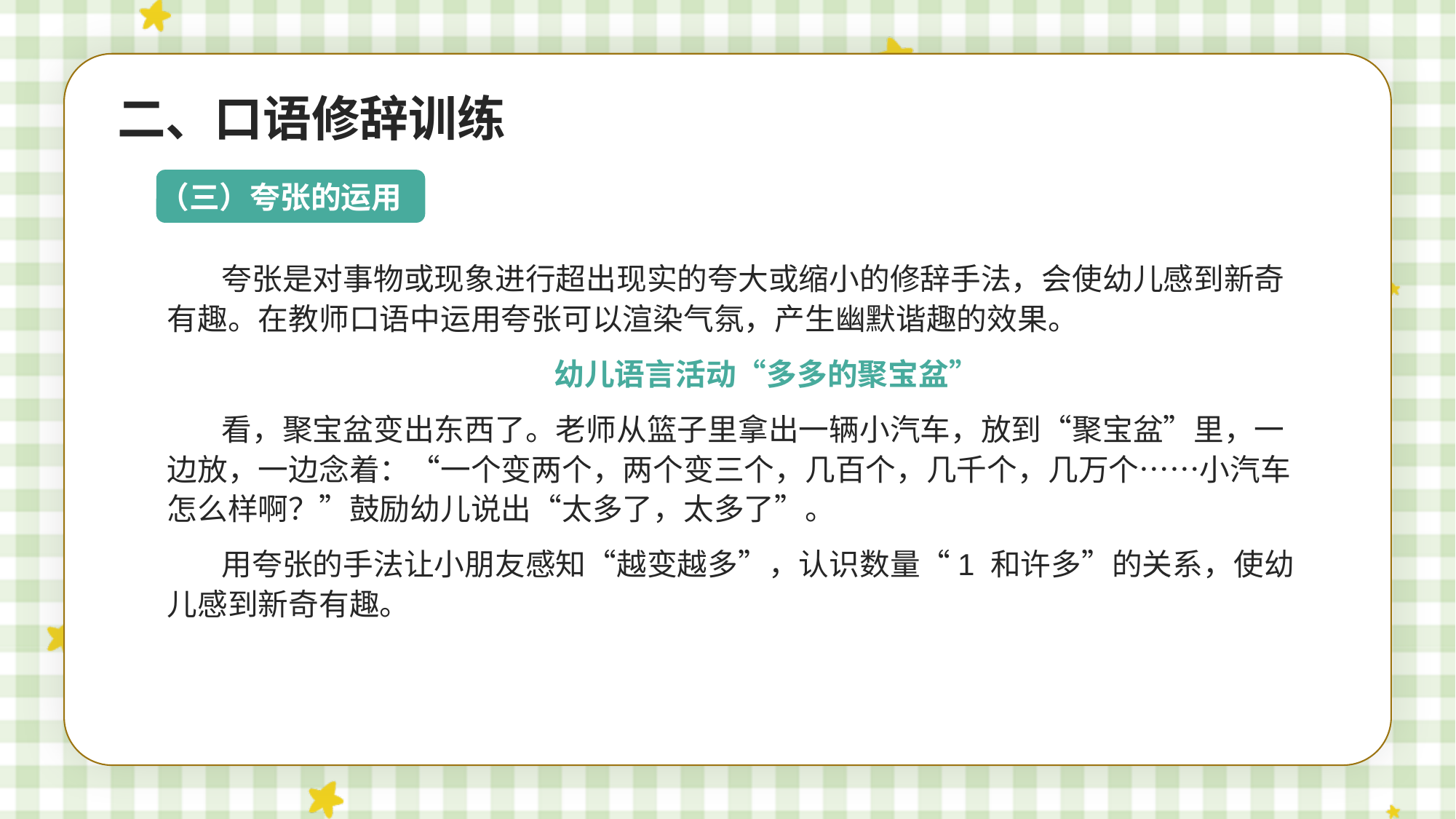

二、口语修辞训练
（三）夸张的运用
夸张是对事物或现象进行超出现实的夸大或缩小的修辞手法，会使幼儿感到新奇有趣。在教师口语中运用夸张可以渲染气氛，产生幽默谐趣的效果。
幼儿语言活动“多多的聚宝盆”
看，聚宝盆变出东西了。老师从篮子里拿出一辆小汽车，放到“聚宝盆”里，一边放，一边念着：“一个变两个，两个变三个，几百个，几千个，几万个……小汽车怎么样啊？”鼓励幼儿说出“太多了，太多了”。
用夸张的手法让小朋友感知“越变越多”，认识数量“1 和许多”的关系，使幼儿感到新奇有趣。